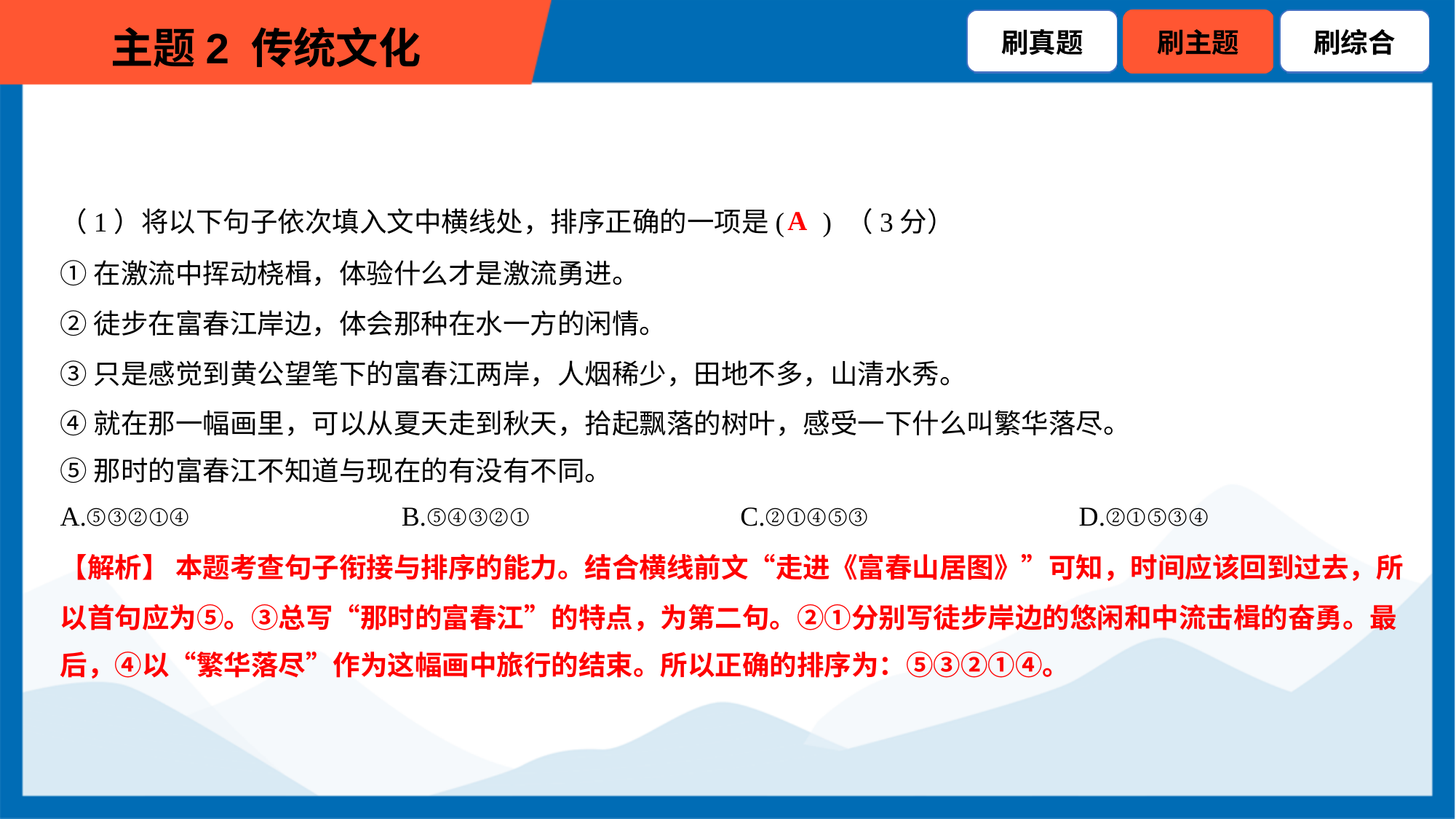

A
（1）将以下句子依次填入文中横线处，排序正确的一项是(     ) （3分）
①在激流中挥动桡楫，体验什么才是激流勇进。
②徒步在富春江岸边，体会那种在水一方的闲情。
③只是感觉到黄公望笔下的富春江两岸，人烟稀少，田地不多，山清水秀。
④就在那一幅画里，可以从夏天走到秋天，拾起飘落的树叶，感受一下什么叫繁华落尽。
⑤那时的富春江不知道与现在的有没有不同。
A.⑤③②①④	B.⑤④③②①	C.②①④⑤③	D.②①⑤③④
【解析】 本题考查句子衔接与排序的能力。结合横线前文“走进《富春山居图》”可知，时间应该回到过去，所
以首句应为⑤。③总写“那时的富春江”的特点，为第二句。②①分别写徒步岸边的悠闲和中流击楫的奋勇。最
后，④以“繁华落尽”作为这幅画中旅行的结束。所以正确的排序为：⑤③②①④。